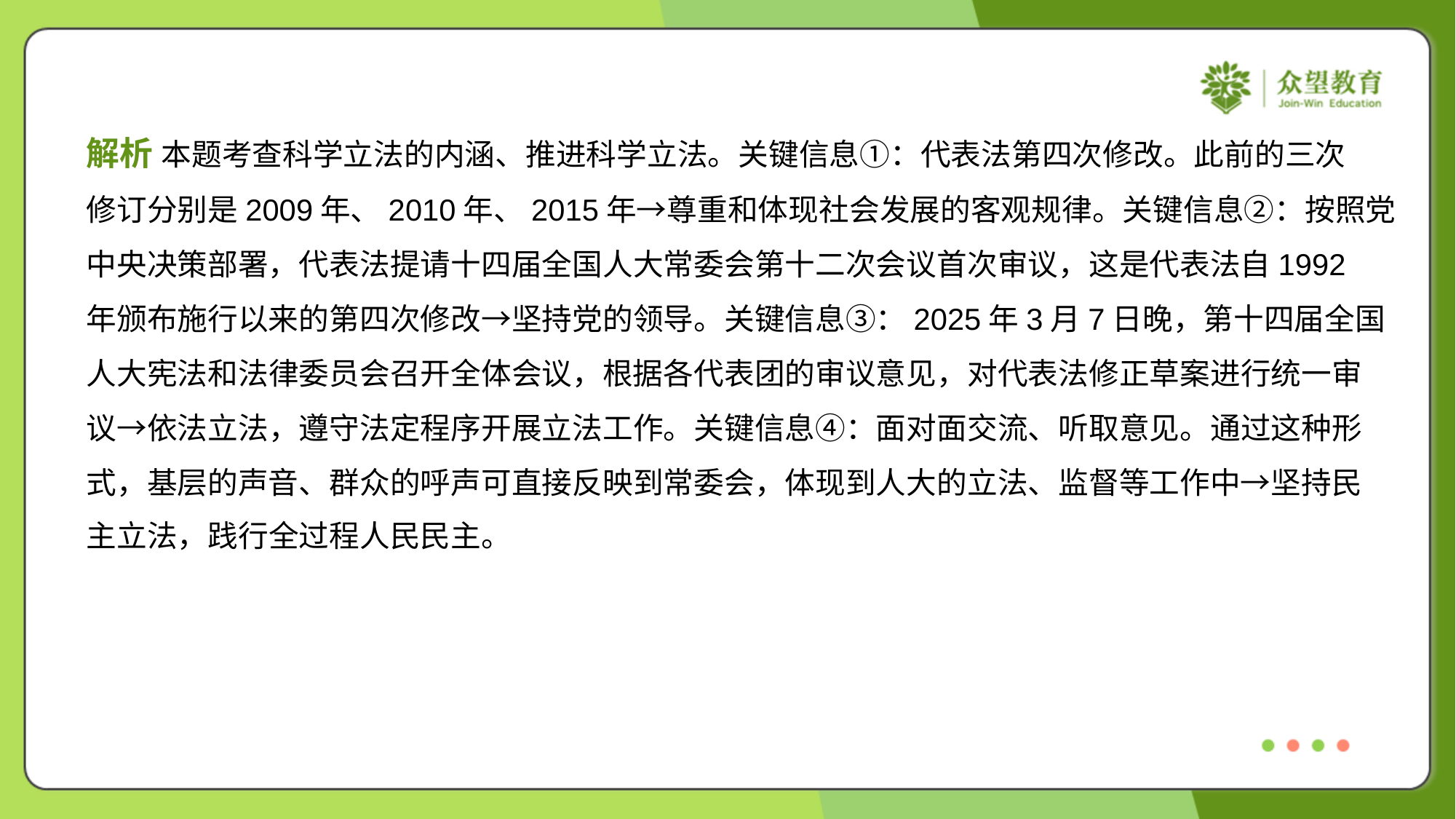

解析 本题考查科学立法的内涵、推进科学立法。关键信息①：代表法第四次修改。此前的三次
修订分别是2009年、2010年、2015年→尊重和体现社会发展的客观规律。关键信息②：按照党
中央决策部署，代表法提请十四届全国人大常委会第十二次会议首次审议，这是代表法自1992
年颁布施行以来的第四次修改→坚持党的领导。关键信息③：2025年3月7日晚，第十四届全国
人大宪法和法律委员会召开全体会议，根据各代表团的审议意见，对代表法修正草案进行统一审
议→依法立法，遵守法定程序开展立法工作。关键信息④：面对面交流、听取意见。通过这种形
式，基层的声音、群众的呼声可直接反映到常委会，体现到人大的立法、监督等工作中→坚持民
主立法，践行全过程人民民主。